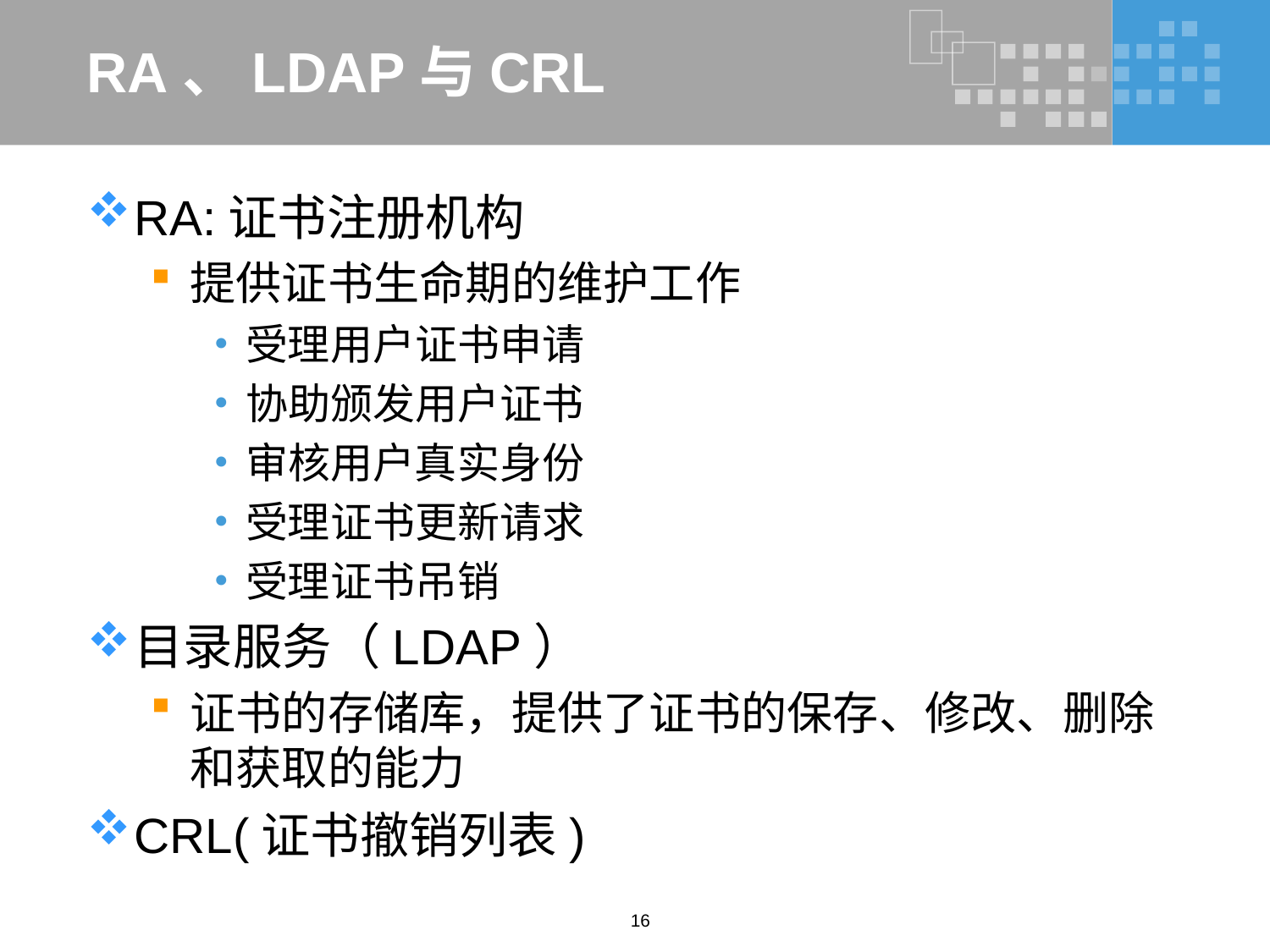

# RA、LDAP与CRL
RA:证书注册机构
提供证书生命期的维护工作
受理用户证书申请
协助颁发用户证书
审核用户真实身份
受理证书更新请求
受理证书吊销
目录服务（LDAP）
证书的存储库，提供了证书的保存、修改、删除和获取的能力
CRL(证书撤销列表)

16